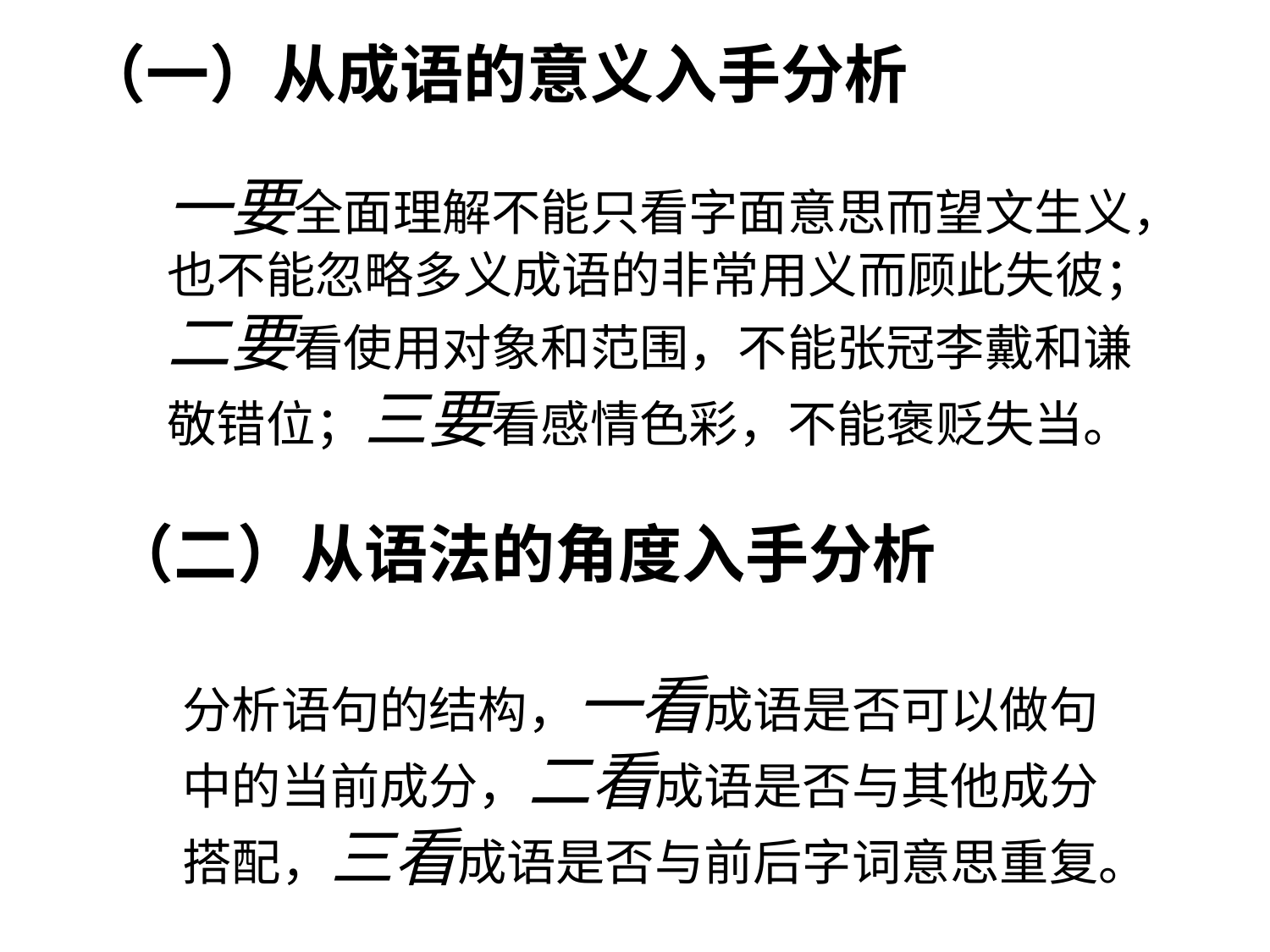

（一）从成语的意义入手分析
一要全面理解不能只看字面意思而望文生义，也不能忽略多义成语的非常用义而顾此失彼；二要看使用对象和范围，不能张冠李戴和谦敬错位；三要看感情色彩，不能褒贬失当。
（二）从语法的角度入手分析
分析语句的结构，一看成语是否可以做句中的当前成分，二看成语是否与其他成分搭配，三看成语是否与前后字词意思重复。